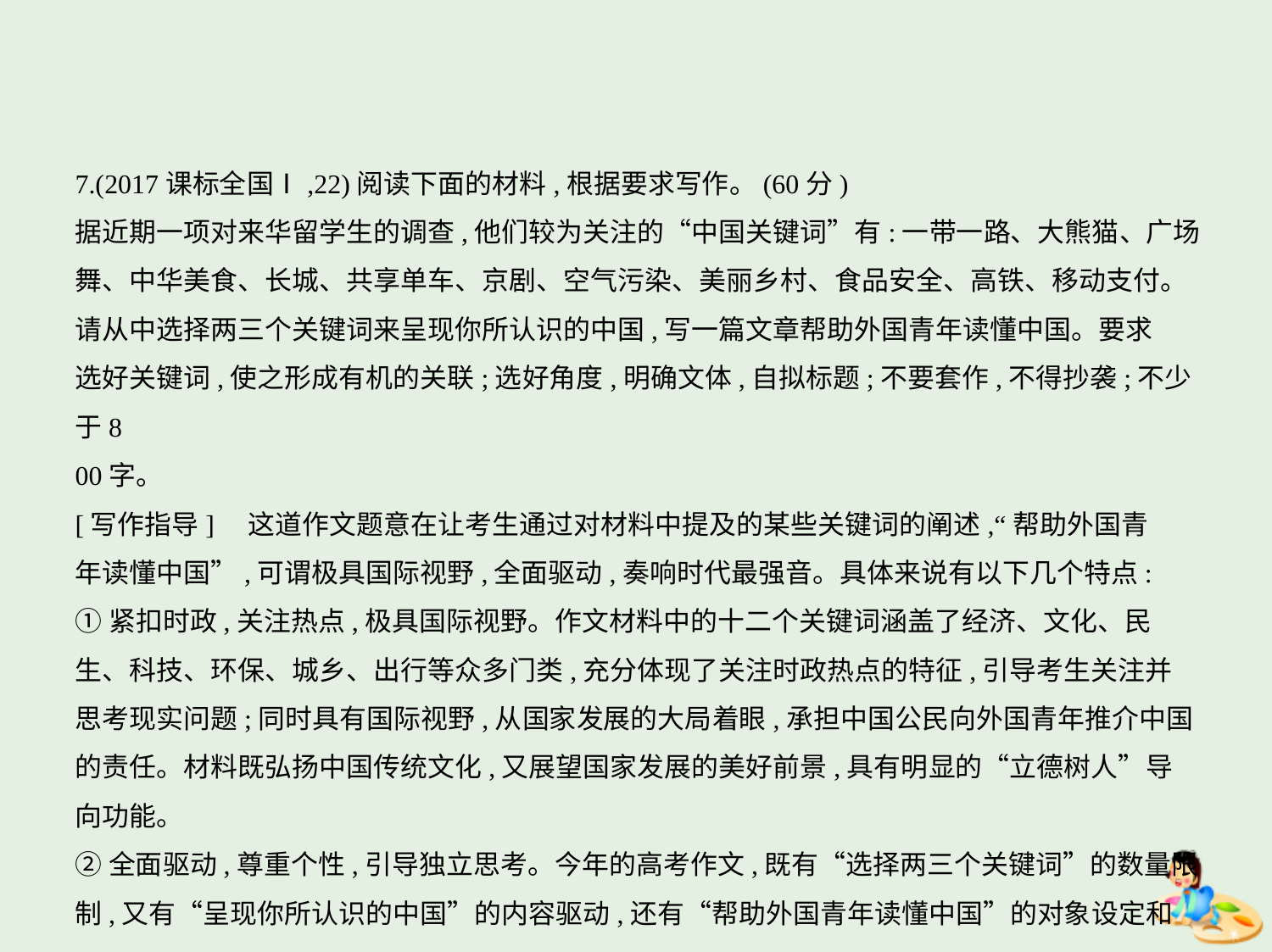

7.(2017课标全国Ⅰ,22)阅读下面的材料,根据要求写作。(60分)
据近期一项对来华留学生的调查,他们较为关注的“中国关键词”有:一带一路、大熊猫、广场舞、中华美食、长城、共享单车、京剧、空气污染、美丽乡村、食品安全、高铁、移动支付。
请从中选择两三个关键词来呈现你所认识的中国,写一篇文章帮助外国青年读懂中国。要求
选好关键词,使之形成有机的关联;选好角度,明确文体,自拟标题;不要套作,不得抄袭;不少于8
00字。
[写作指导]　这道作文题意在让考生通过对材料中提及的某些关键词的阐述,“帮助外国青
年读懂中国”,可谓极具国际视野,全面驱动,奏响时代最强音。具体来说有以下几个特点:
①紧扣时政,关注热点,极具国际视野。作文材料中的十二个关键词涵盖了经济、文化、民
生、科技、环保、城乡、出行等众多门类,充分体现了关注时政热点的特征,引导考生关注并
思考现实问题;同时具有国际视野,从国家发展的大局着眼,承担中国公民向外国青年推介中国
的责任。材料既弘扬中国传统文化,又展望国家发展的美好前景,具有明显的“立德树人”导
向功能。
②全面驱动,尊重个性,引导独立思考。今年的高考作文,既有“选择两三个关键词”的数量限
制,又有“呈现你所认识的中国”的内容驱动,还有“帮助外国青年读懂中国”的对象设定和